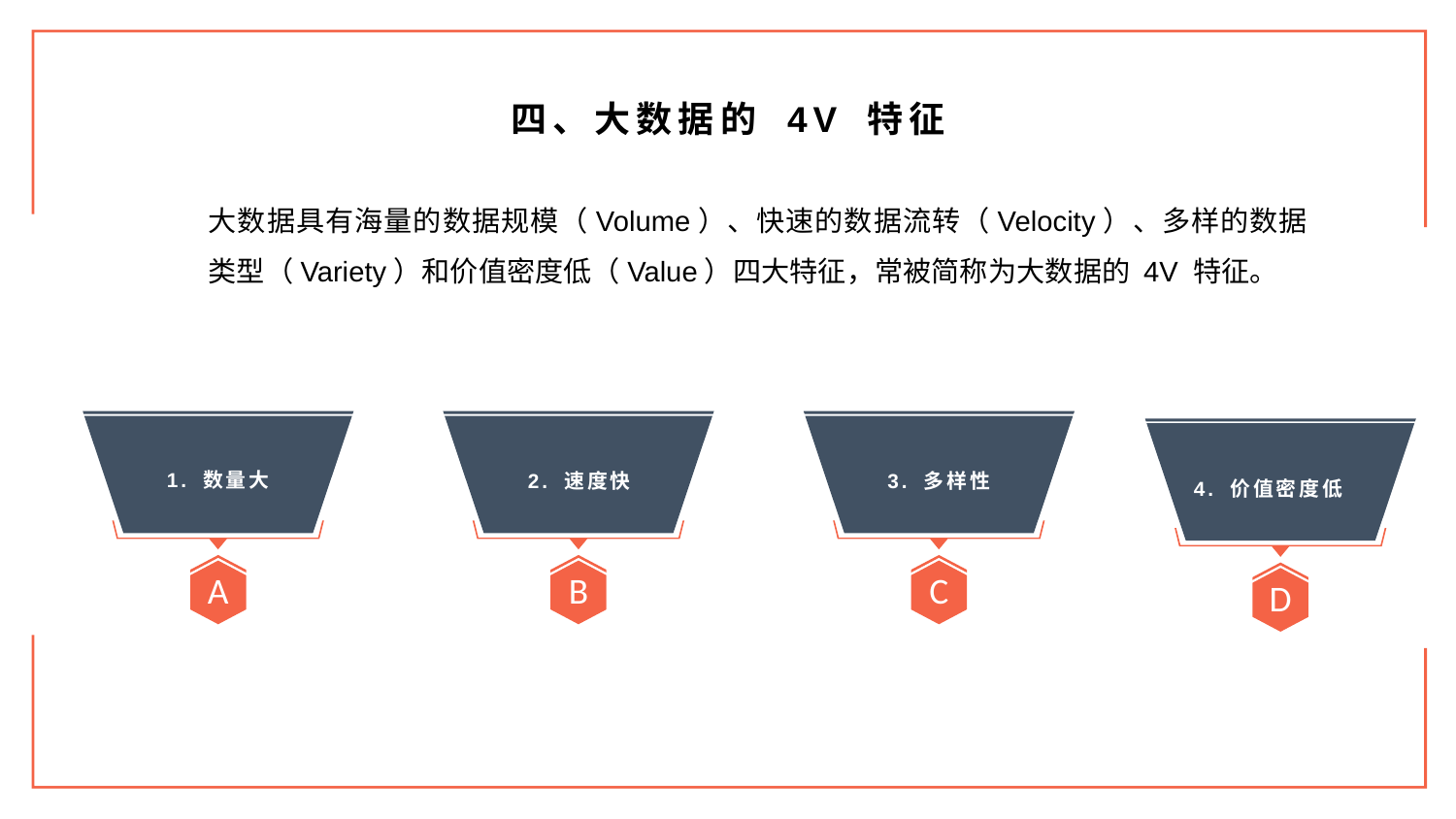

四、大数据的 4V 特征
大数据具有海量的数据规模（Volume）、快速的数据流转（Velocity）、多样的数据类型（Variety）和价值密度低（Value）四大特征，常被简称为大数据的 4V 特征。

A

B

C

D
1. 数量大
2. 速度快
3. 多样性
4. 价值密度低
6. 授权侵犯
5. 行为否认
7. 恶意攻击